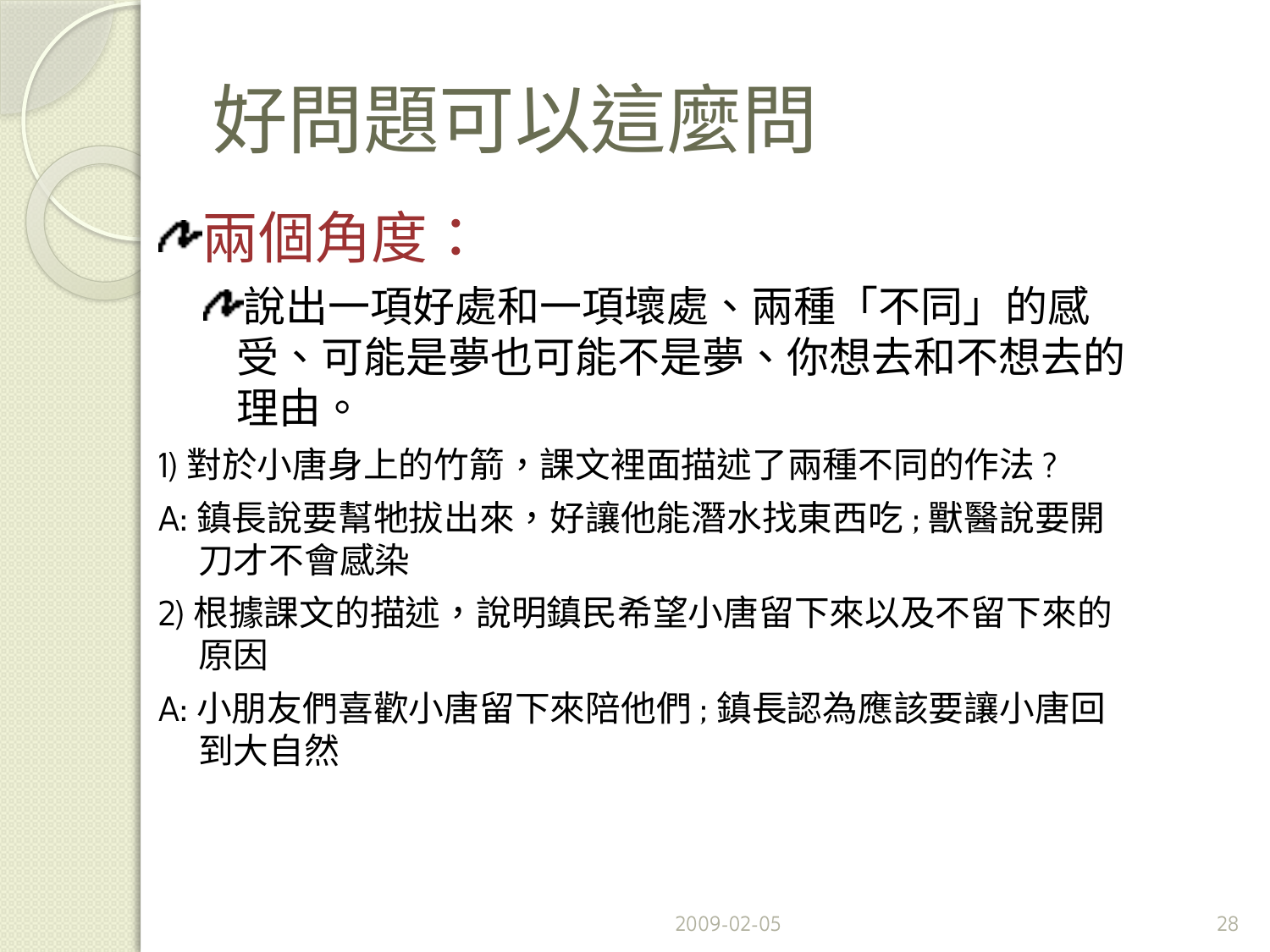

# 好問題可以這麼問
兩個角度：
說出一項好處和一項壞處、兩種「不同」的感受、可能是夢也可能不是夢、你想去和不想去的理由。
1)對於小唐身上的竹箭，課文裡面描述了兩種不同的作法?
A:鎮長說要幫牠拔出來，好讓他能潛水找東西吃;獸醫說要開刀才不會感染
2)根據課文的描述，說明鎮民希望小唐留下來以及不留下來的原因
A:小朋友們喜歡小唐留下來陪他們;鎮長認為應該要讓小唐回到大自然
2009-02-05
28